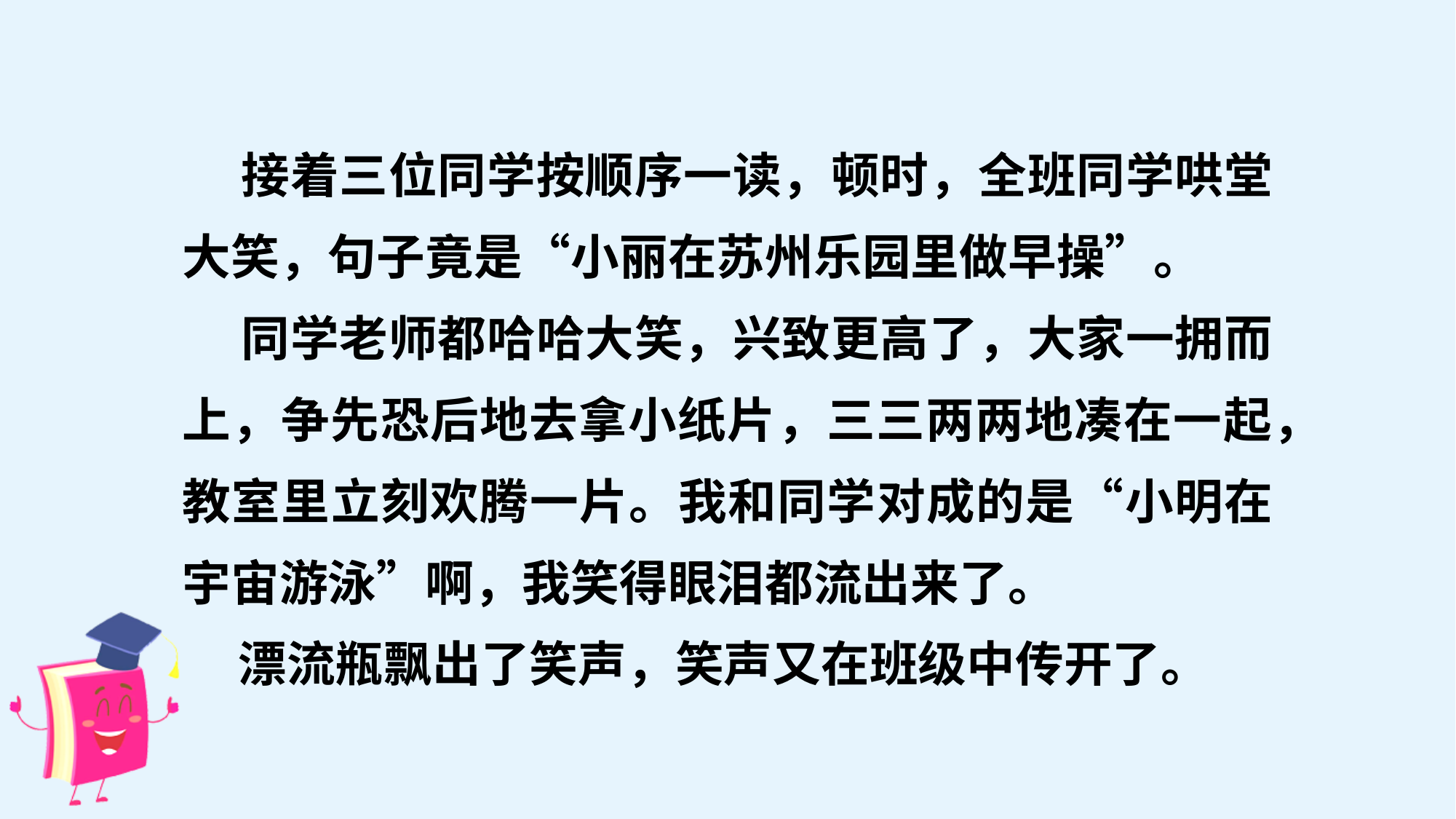

接着三位同学按顺序一读，顿时，全班同学哄堂大笑，句子竟是“小丽在苏州乐园里做早操”。
    同学老师都哈哈大笑，兴致更高了，大家一拥而上，争先恐后地去拿小纸片，三三两两地凑在一起，教室里立刻欢腾一片。我和同学对成的是“小明在宇宙游泳”啊，我笑得眼泪都流出来了。
    漂流瓶飘出了笑声，笑声又在班级中传开了。